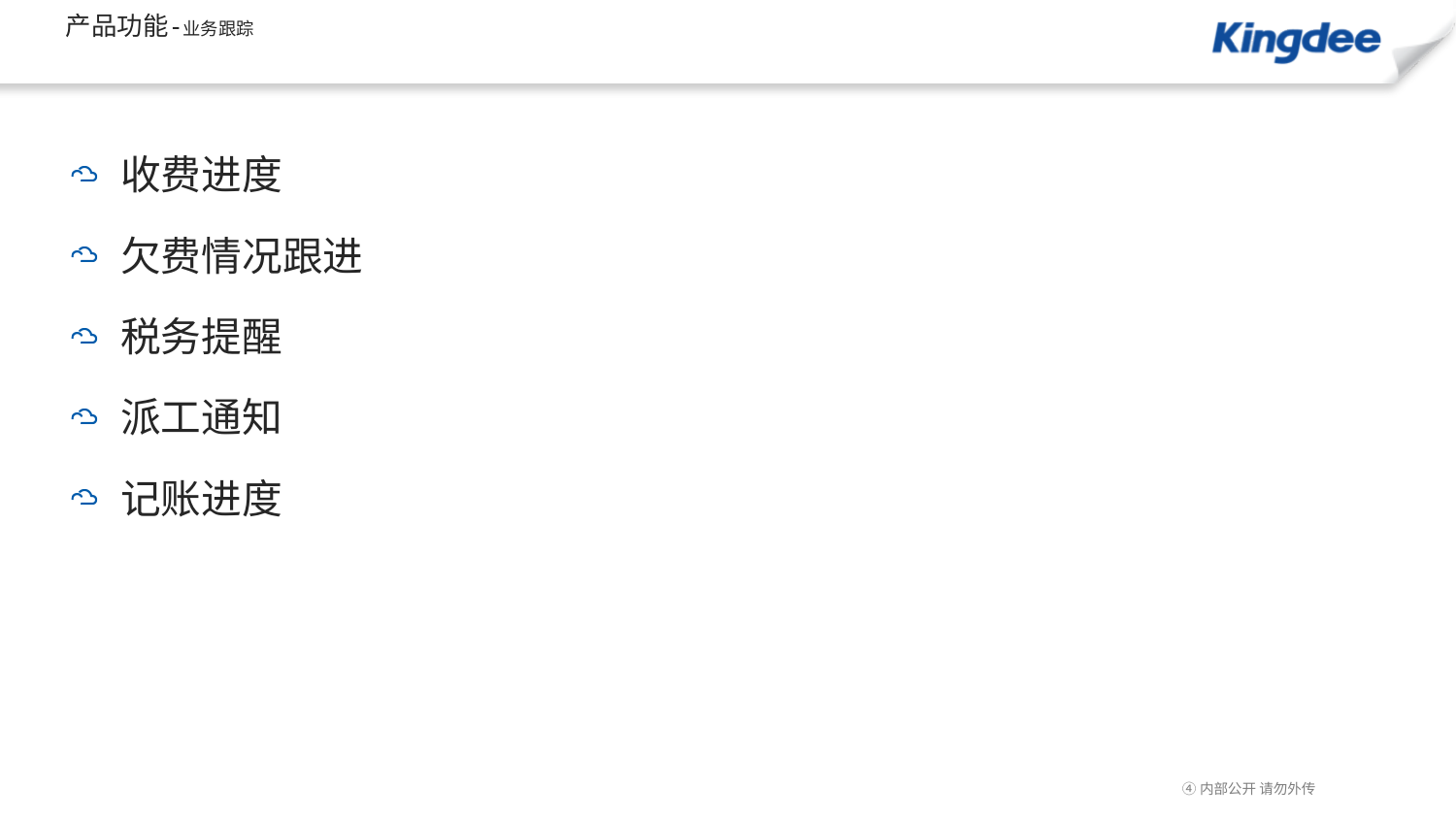

# 产品功能-业务跟踪
收费进度
欠费情况跟进
税务提醒
派工通知
记账进度